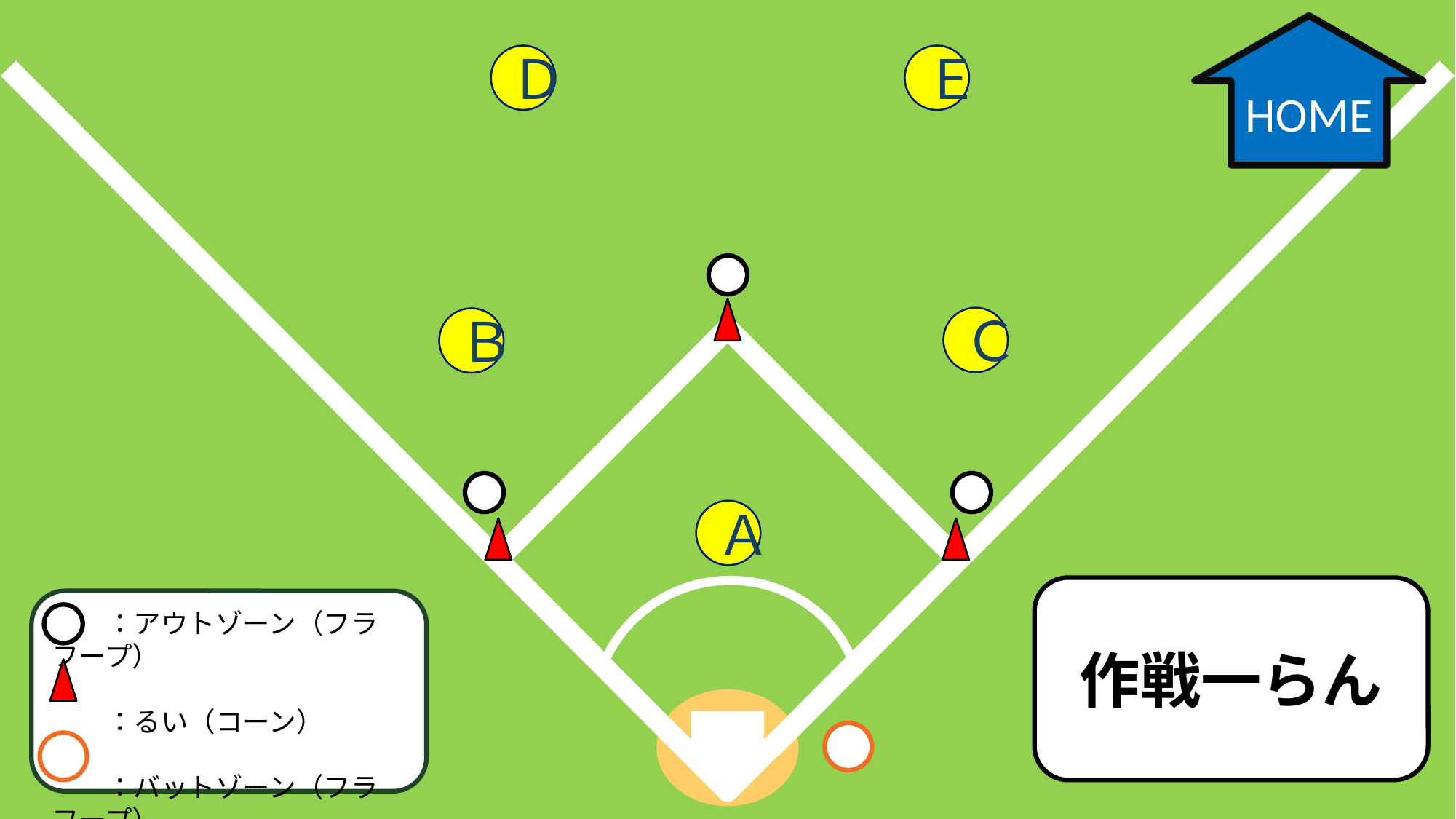

HOME
Ｄ
Ｅ

Ｃ
Ｂ

Ａ
作戦一らん
　　：アウトゾーン（フラフープ）

　　：るい（コーン）

　　：バットゾーン（フラフープ）